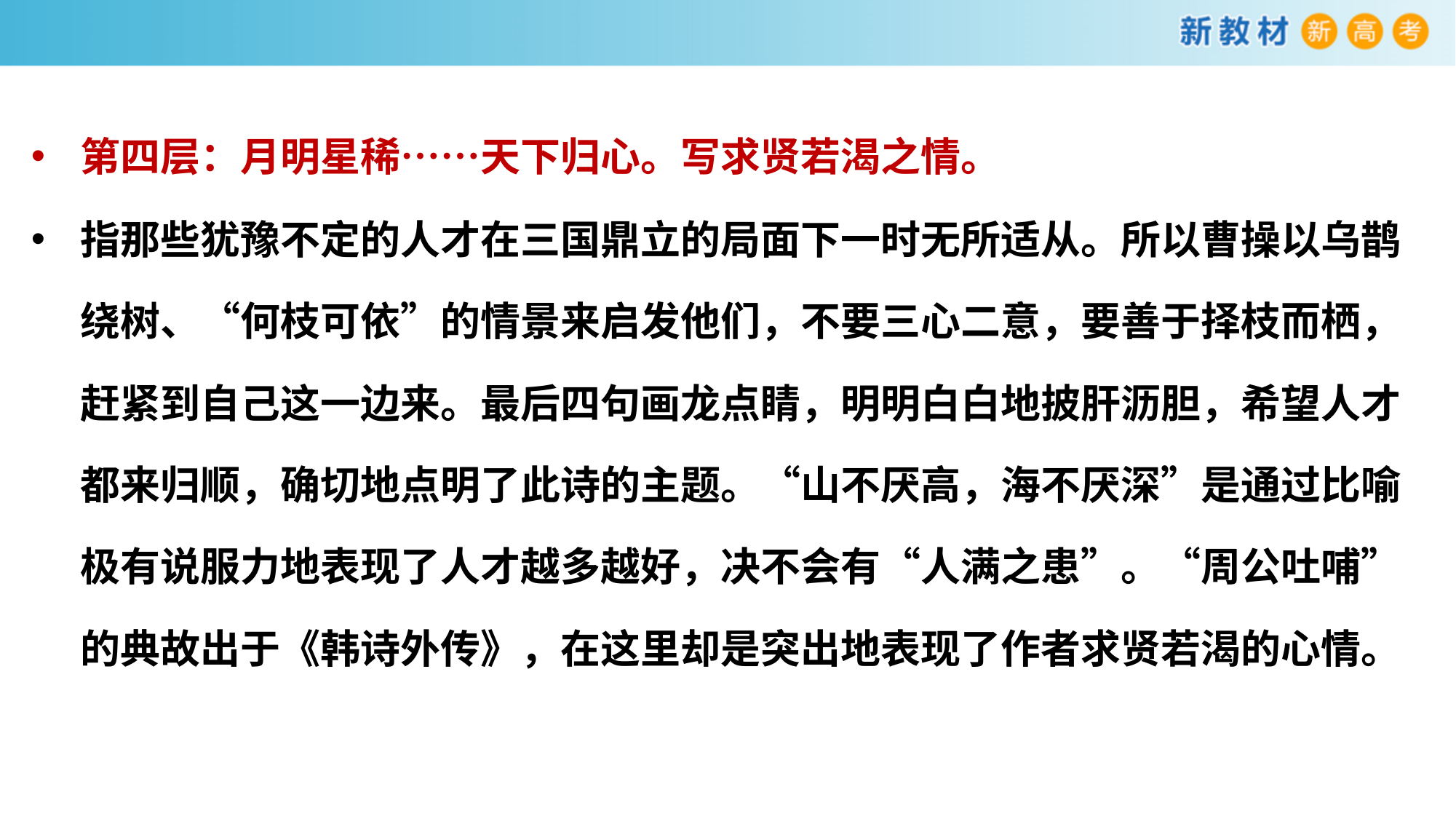

第四层：月明星稀……天下归心。写求贤若渴之情。
指那些犹豫不定的人才在三国鼎立的局面下一时无所适从。所以曹操以乌鹊绕树、“何枝可依”的情景来启发他们，不要三心二意，要善于择枝而栖，赶紧到自己这一边来。最后四句画龙点睛，明明白白地披肝沥胆，希望人才都来归顺，确切地点明了此诗的主题。“山不厌高，海不厌深”是通过比喻极有说服力地表现了人才越多越好，决不会有“人满之患”。“周公吐哺”的典故出于《韩诗外传》，在这里却是突出地表现了作者求贤若渴的心情。